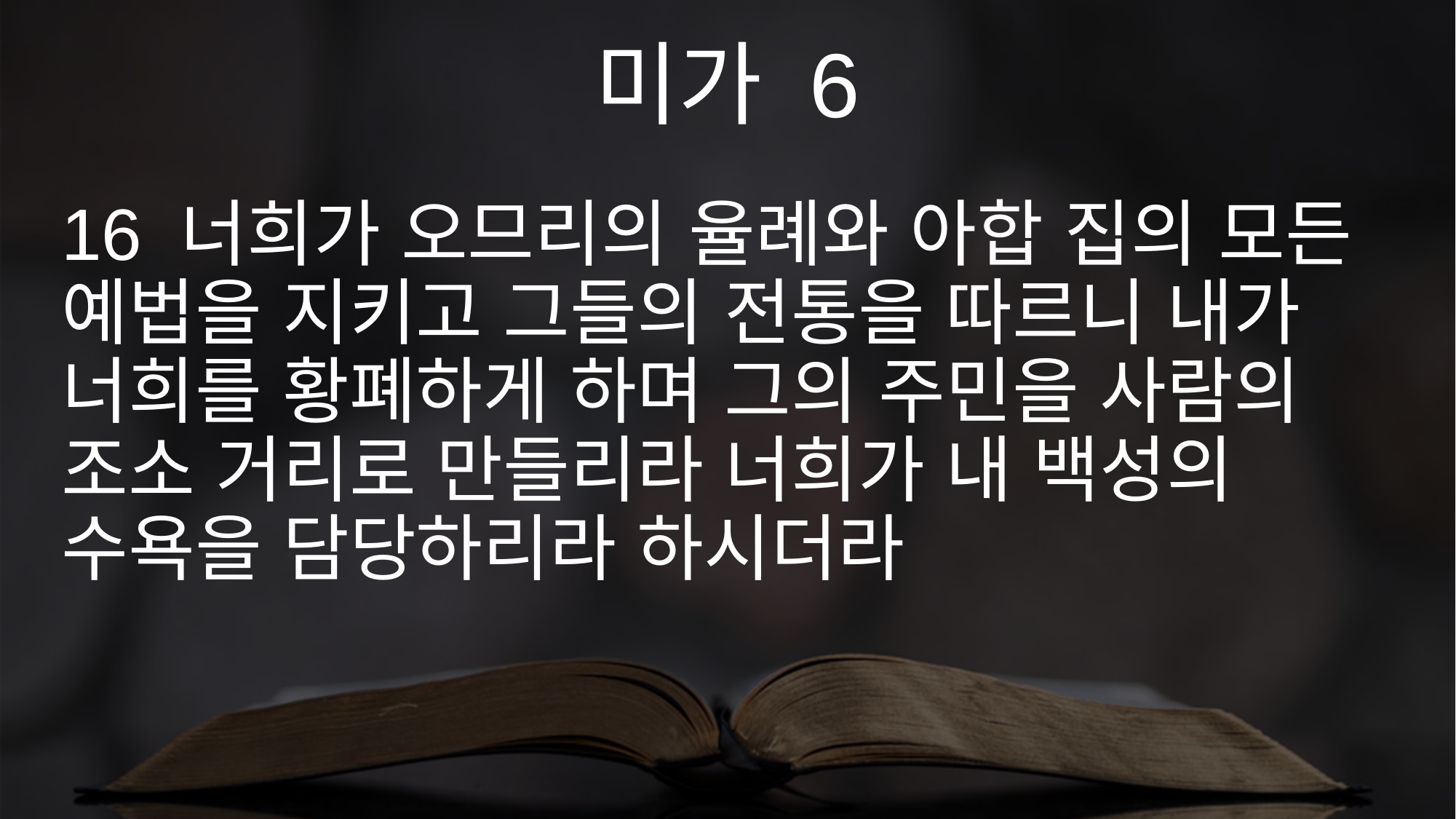

미가 6
16 너희가 오므리의 율례와 아합 집의 모든 예법을 지키고 그들의 전통을 따르니 내가 너희를 황폐하게 하며 그의 주민을 사람의 조소 거리로 만들리라 너희가 내 백성의 수욕을 담당하리라 하시더라